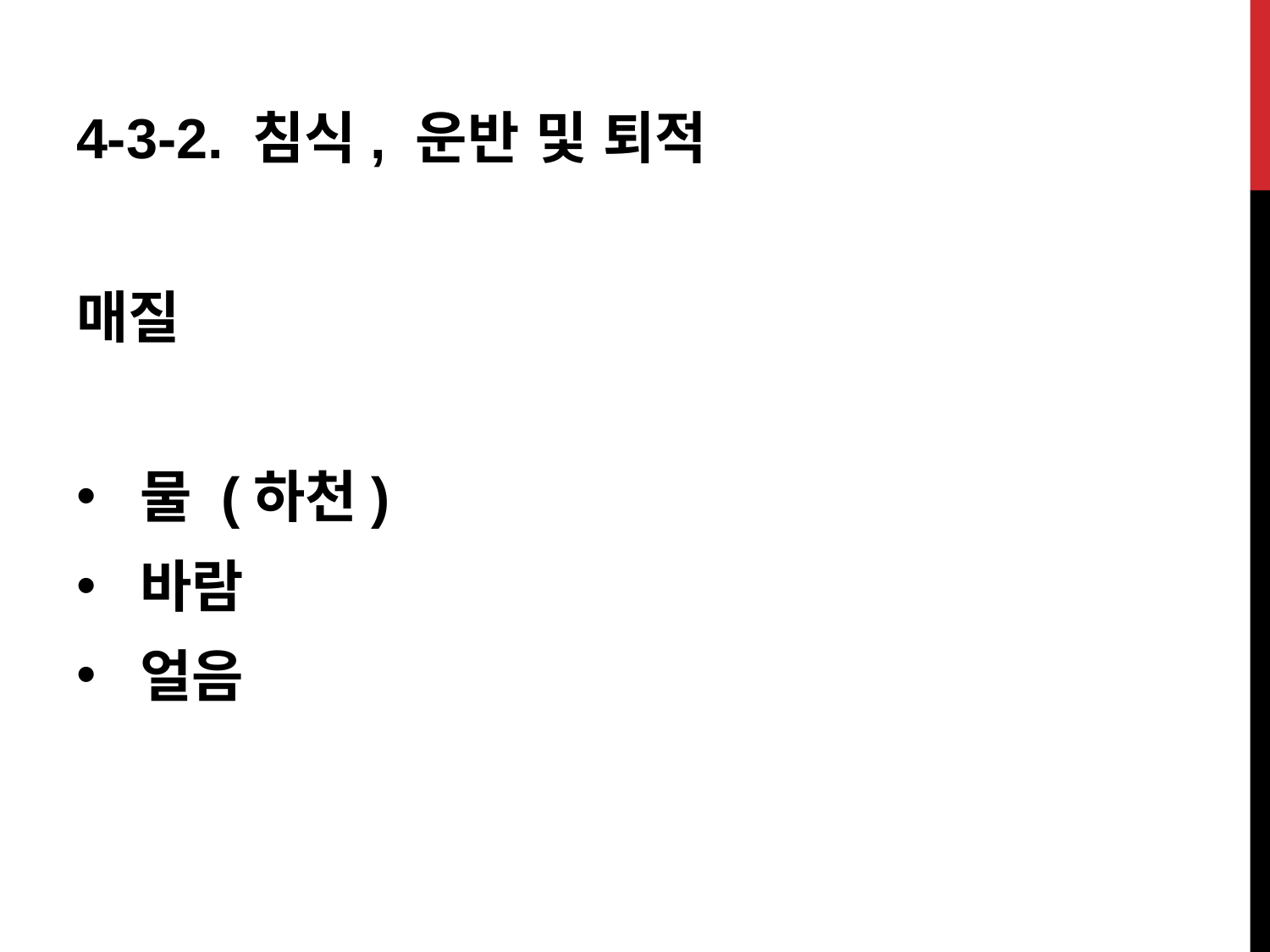

4-3-2. 침식, 운반 및 퇴적

매질

물 (하천)
바람
얼음